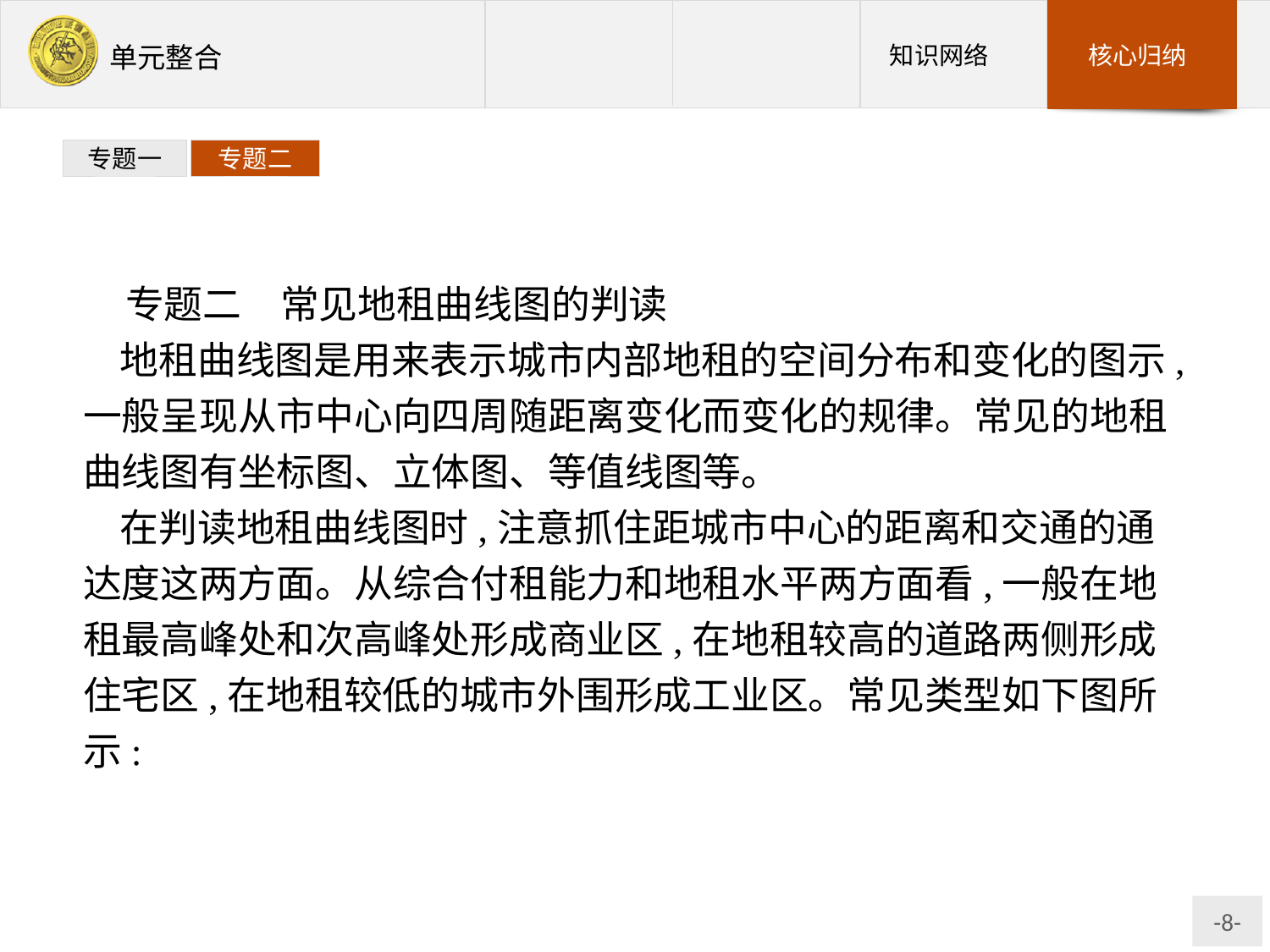

专题一
专题二
专题二　常见地租曲线图的判读
地租曲线图是用来表示城市内部地租的空间分布和变化的图示,一般呈现从市中心向四周随距离变化而变化的规律。常见的地租曲线图有坐标图、立体图、等值线图等。
在判读地租曲线图时,注意抓住距城市中心的距离和交通的通达度这两方面。从综合付租能力和地租水平两方面看,一般在地租最高峰处和次高峰处形成商业区,在地租较高的道路两侧形成住宅区,在地租较低的城市外围形成工业区。常见类型如下图所示: